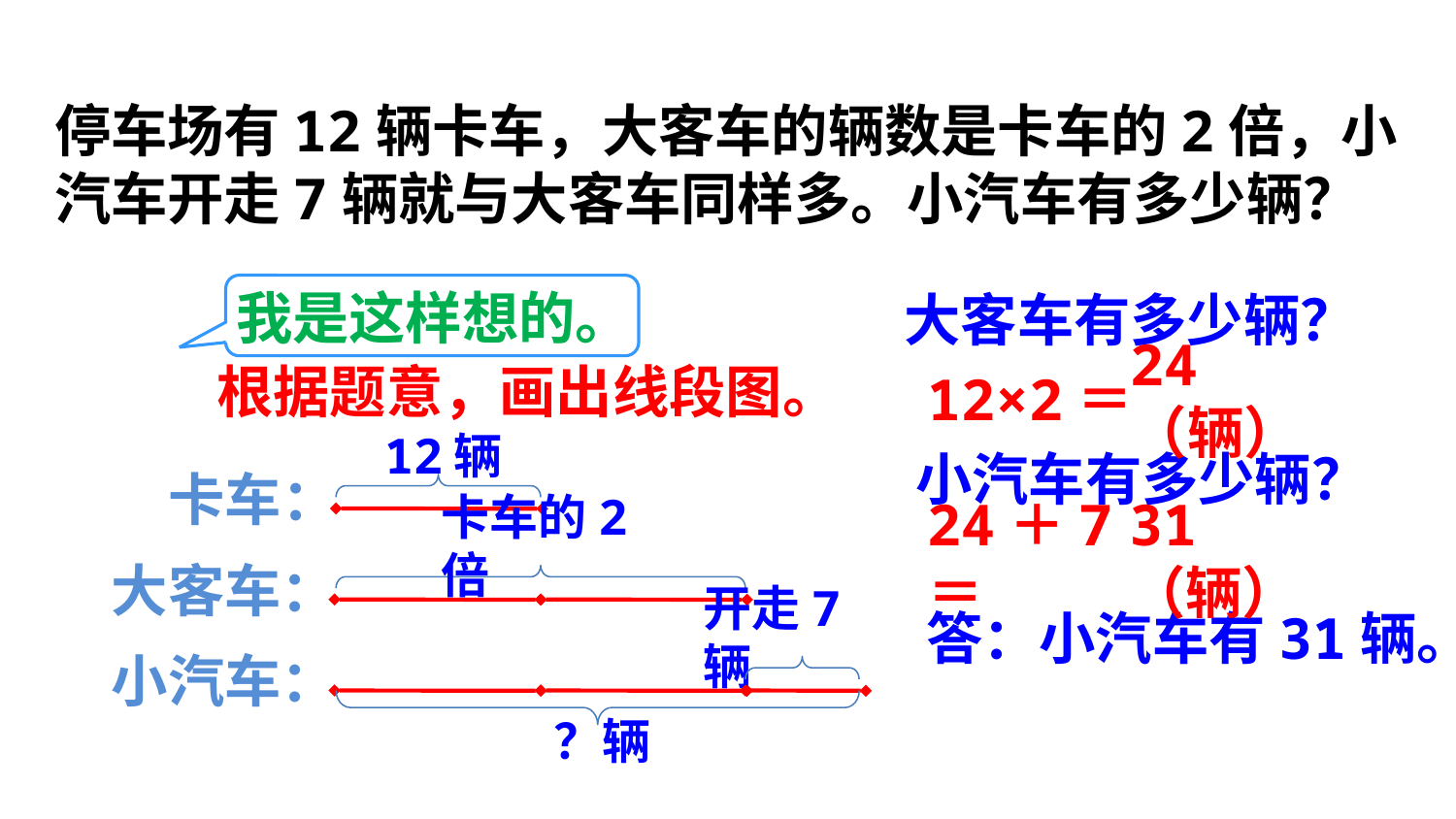

停车场有12辆卡车，大客车的辆数是卡车的2倍，小汽车开走7辆就与大客车同样多。小汽车有多少辆？
我是这样想的。

大客车有多少辆？
根据题意，画出线段图。
24（辆）
12×2＝

12辆
小汽车有多少辆？

卡车：
卡车的2倍
24＋7＝
31（辆）
大客车：
答：小汽车有31辆。
开走7辆

小汽车：
？辆